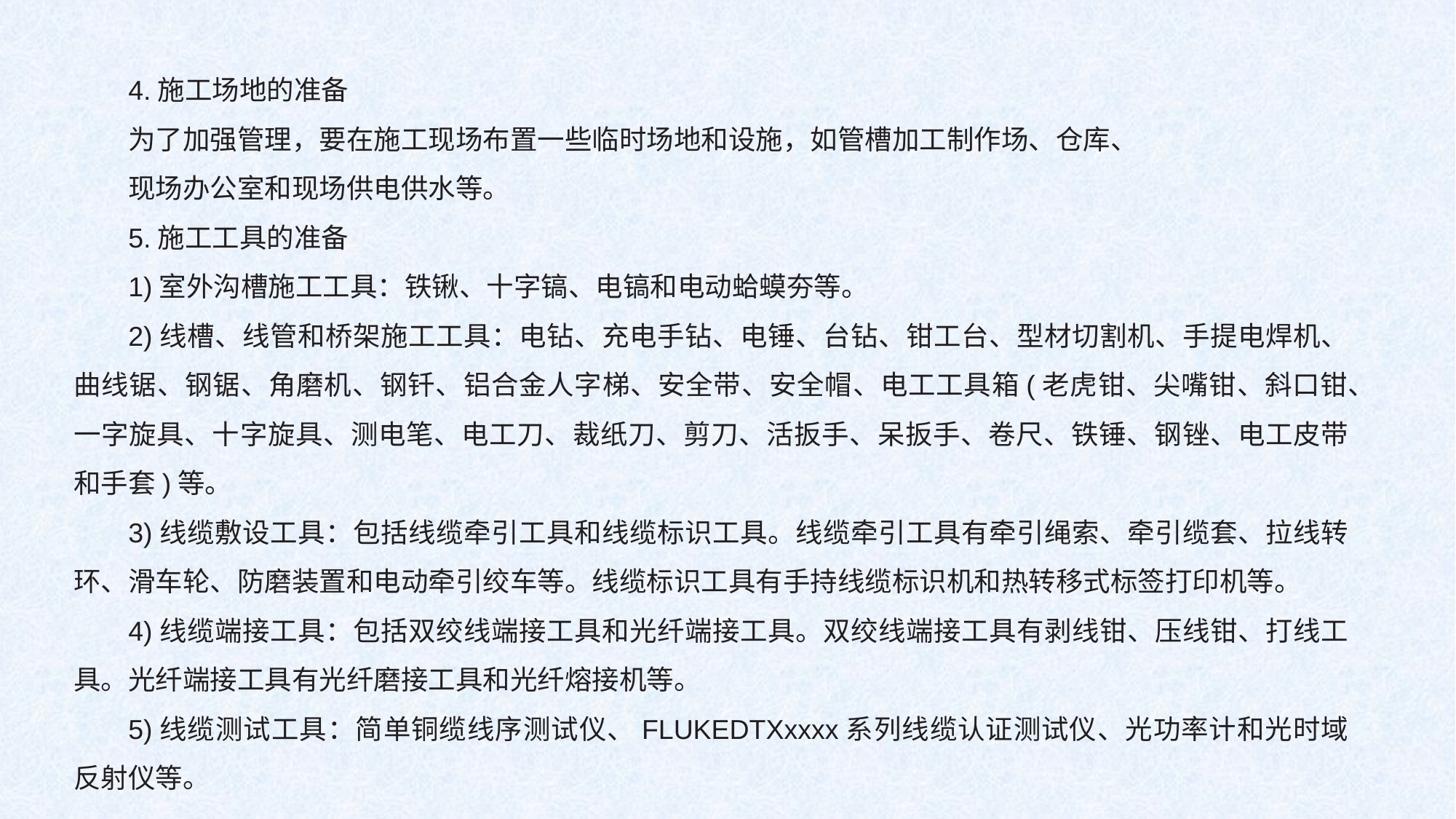

4.施工场地的准备
为了加强管理，要在施工现场布置一些临时场地和设施，如管槽加工制作场、仓库、
现场办公室和现场供电供水等。
5.施工工具的准备
1)室外沟槽施工工具：铁锹、十字镐、电镐和电动蛤蟆夯等。
2)线槽、线管和桥架施工工具：电钻、充电手钻、电锤、台钻、钳工台、型材切割机、手提电焊机、曲线锯、钢锯、角磨机、钢钎、铝合金人字梯、安全带、安全帽、电工工具箱(老虎钳、尖嘴钳、斜口钳、一字旋具、十字旋具、测电笔、电工刀、裁纸刀、剪刀、活扳手、呆扳手、卷尺、铁锤、钢锉、电工皮带和手套)等。
3)线缆敷设工具：包括线缆牵引工具和线缆标识工具。线缆牵引工具有牵引绳索、牵引缆套、拉线转环、滑车轮、防磨装置和电动牵引绞车等。线缆标识工具有手持线缆标识机和热转移式标签打印机等。
4)线缆端接工具：包括双绞线端接工具和光纤端接工具。双绞线端接工具有剥线钳、压线钳、打线工具。光纤端接工具有光纤磨接工具和光纤熔接机等。
5)线缆测试工具：简单铜缆线序测试仪、FLUKEDTXxxxx系列线缆认证测试仪、光功率计和光时域反射仪等。